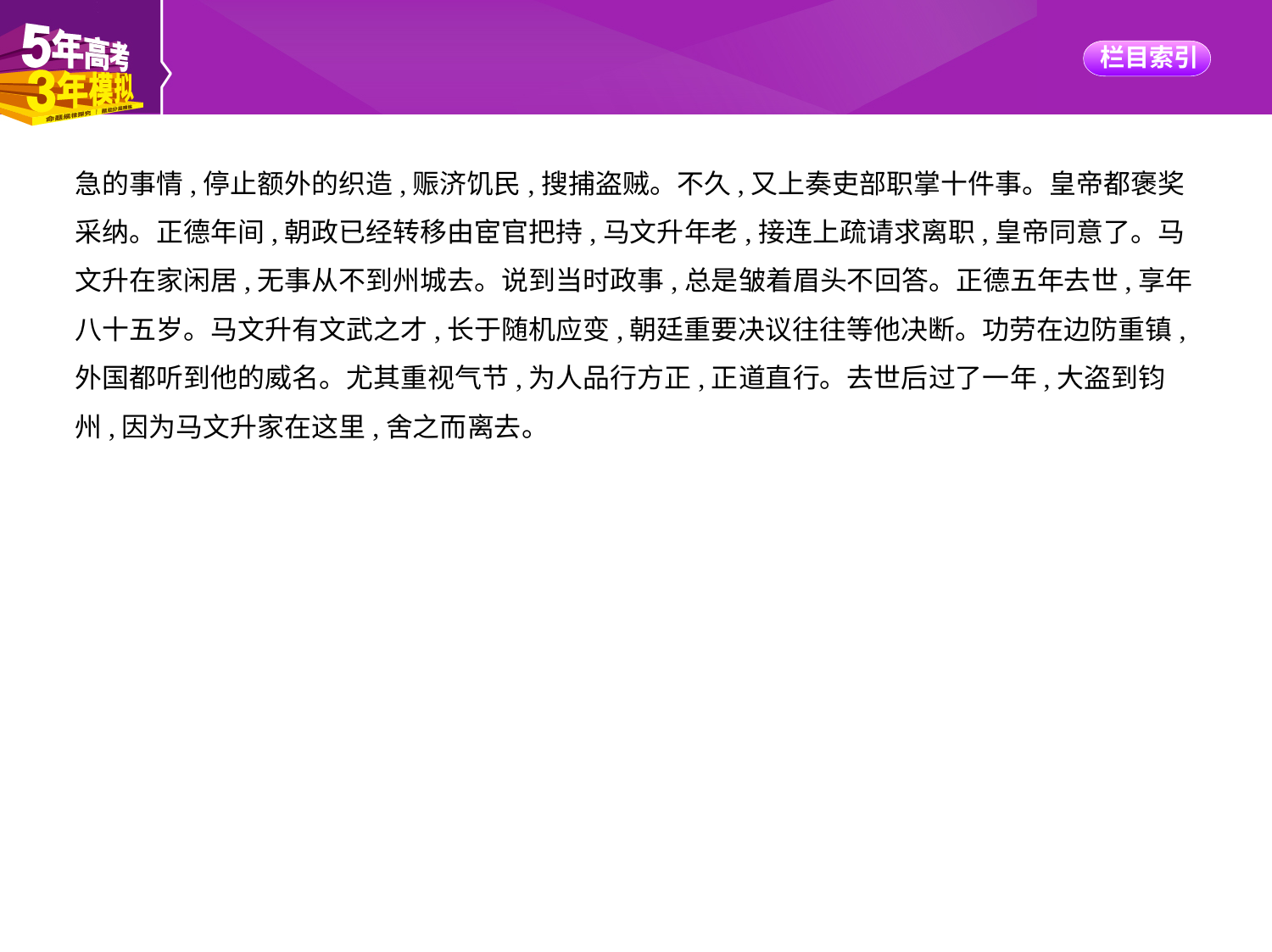

急的事情,停止额外的织造,赈济饥民,搜捕盗贼。不久,又上奏吏部职掌十件事。皇帝都褒奖
采纳。正德年间,朝政已经转移由宦官把持,马文升年老,接连上疏请求离职,皇帝同意了。马
文升在家闲居,无事从不到州城去。说到当时政事,总是皱着眉头不回答。正德五年去世,享年
八十五岁。马文升有文武之才,长于随机应变,朝廷重要决议往往等他决断。功劳在边防重镇,
外国都听到他的威名。尤其重视气节,为人品行方正,正道直行。去世后过了一年,大盗到钧
州,因为马文升家在这里,舍之而离去。